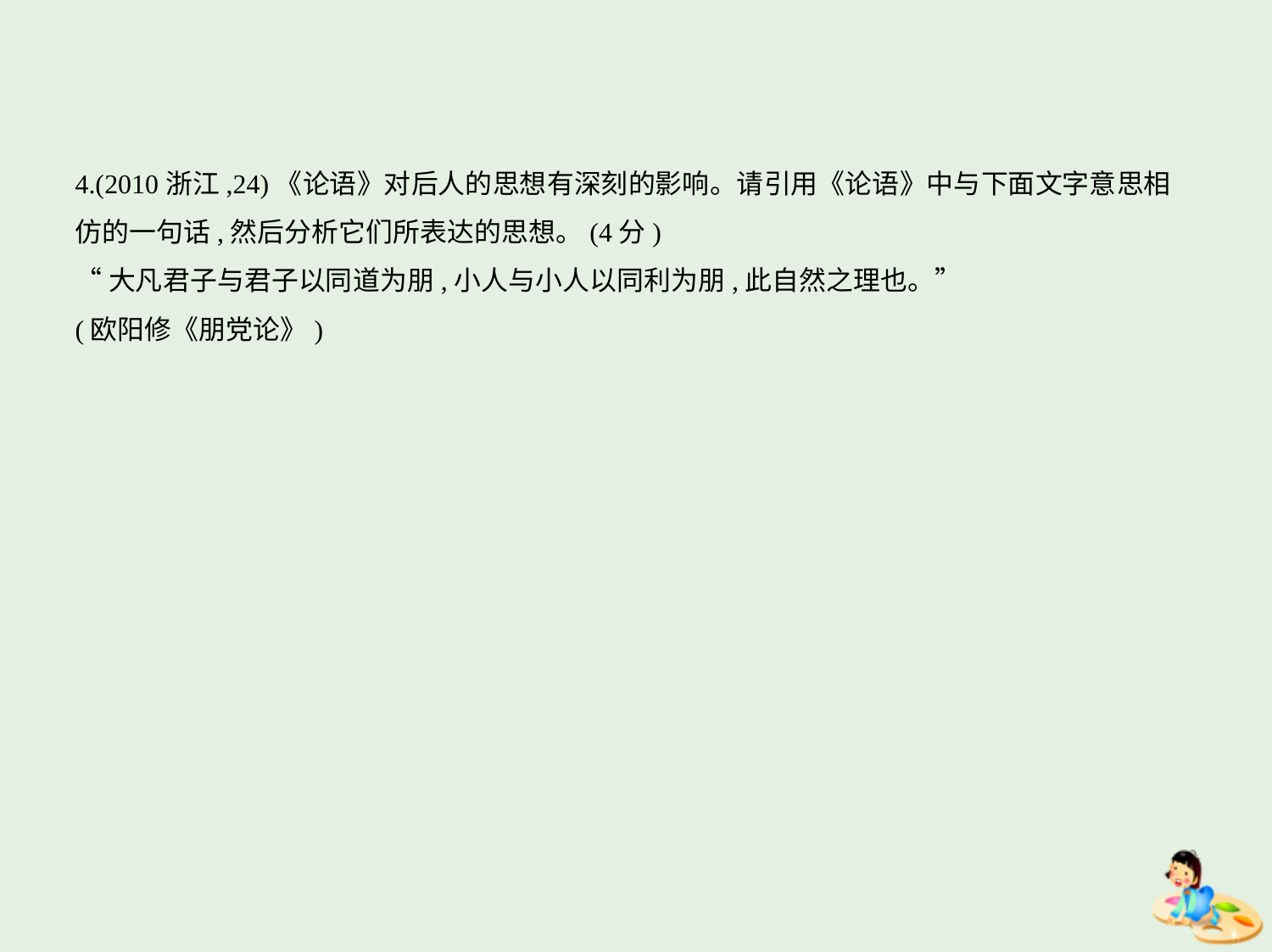

4.(2010浙江,24)《论语》对后人的思想有深刻的影响。请引用《论语》中与下面文字意思相
仿的一句话,然后分析它们所表达的思想。(4分)
“大凡君子与君子以同道为朋,小人与小人以同利为朋,此自然之理也。”
(欧阳修《朋党论》)